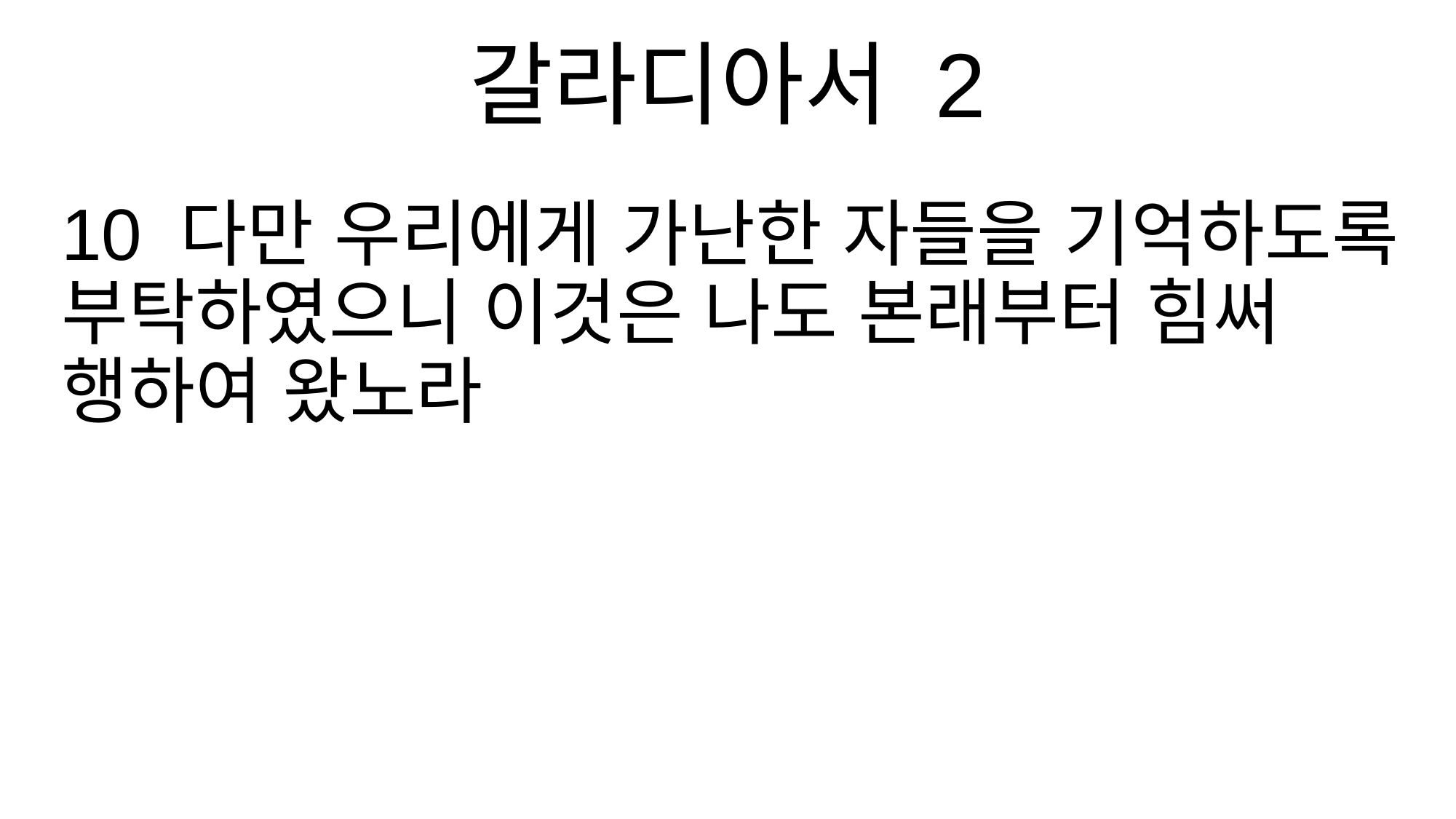

갈라디아서 2
10 다만 우리에게 가난한 자들을 기억하도록 부탁하였으니 이것은 나도 본래부터 힘써 행하여 왔노라